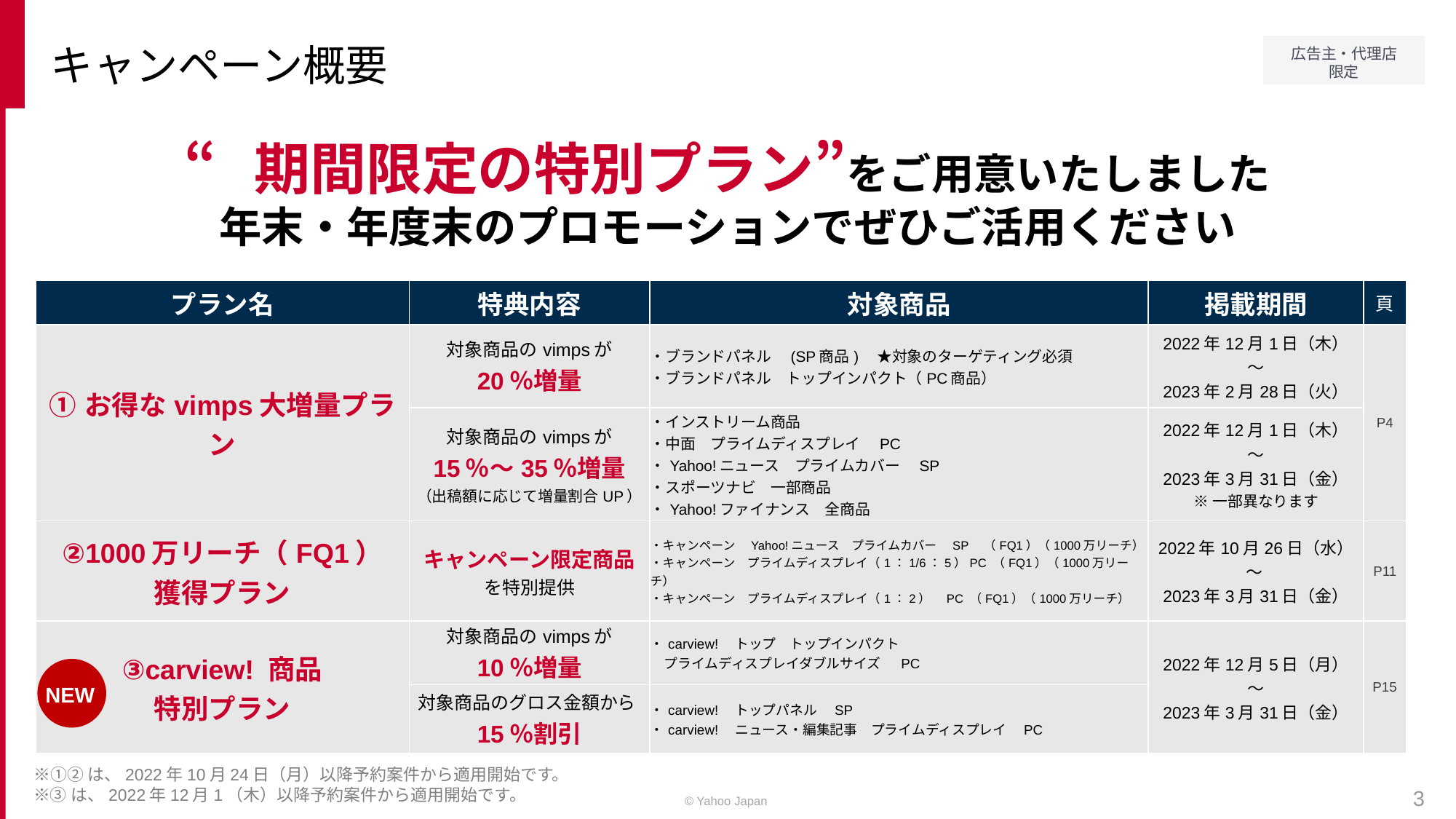

キャンペーン概要
“期間限定の特別プラン”をご用意いたしました
年末・年度末のプロモーションでぜひご活用ください
| プラン名 | 特典内容 | 対象商品 | 掲載期間 | 頁 |
| --- | --- | --- | --- | --- |
| ①お得なvimps大増量プラン | 対象商品のvimpsが 20％増量 | ・ブランドパネル　(SP商品)　★対象のターゲティング必須 ・ブランドパネル　トップインパクト（PC商品） | 2022年12月1日（木） ～ 2023年2月28日（火） | P4 |
|  | 対象商品のvimpsが 15％～35％増量 （出稿額に応じて増量割合UP） | ・インストリーム商品 ・中面　プライムディスプレイ　PC ・Yahoo!ニュース　プライムカバー　SP ・スポーツナビ　一部商品 ・Yahoo!ファイナンス　全商品 | 2022年12月1日（木） ～ 2023年3月31日（金） ※一部異なります |  |
| ②1000万リーチ（FQ1） 獲得プラン | キャンペーン限定商品 を特別提供 | ・キャンペーン　Yahoo!ニュース　プライムカバー　SP　（FQ1）（1000万リーチ） ・キャンペーン　プライムディスプレイ（1：1/6：5）PC （FQ1）（1000万リーチ） ・キャンペーン　プライムディスプレイ（1：2）　PC （FQ1）（1000万リーチ） | 2022年10月26日（水） ～ 2023年3月31日（金） | P11 |
| ③carview! 商品 特別プラン | 対象商品のvimpsが 10％増量 | ・carview!　トップ　トップインパクト 　プライムディスプレイダブルサイズ 　PC | 2022年12月5日（月） ～ 2023年3月31日（金） | P15 |
|  | 対象商品のグロス金額から15％割引 | ・carview!　トップパネル　SP ・carview!　ニュース・編集記事　プライムディスプレイ　PC | 2022年12月5日（月）～ 2023年3月31日（金） |  |

NEW
※①②は、2022年10月24日（月）以降予約案件から適用開始です。
※③は、2022年12月1（木）以降予約案件から適用開始です。
3